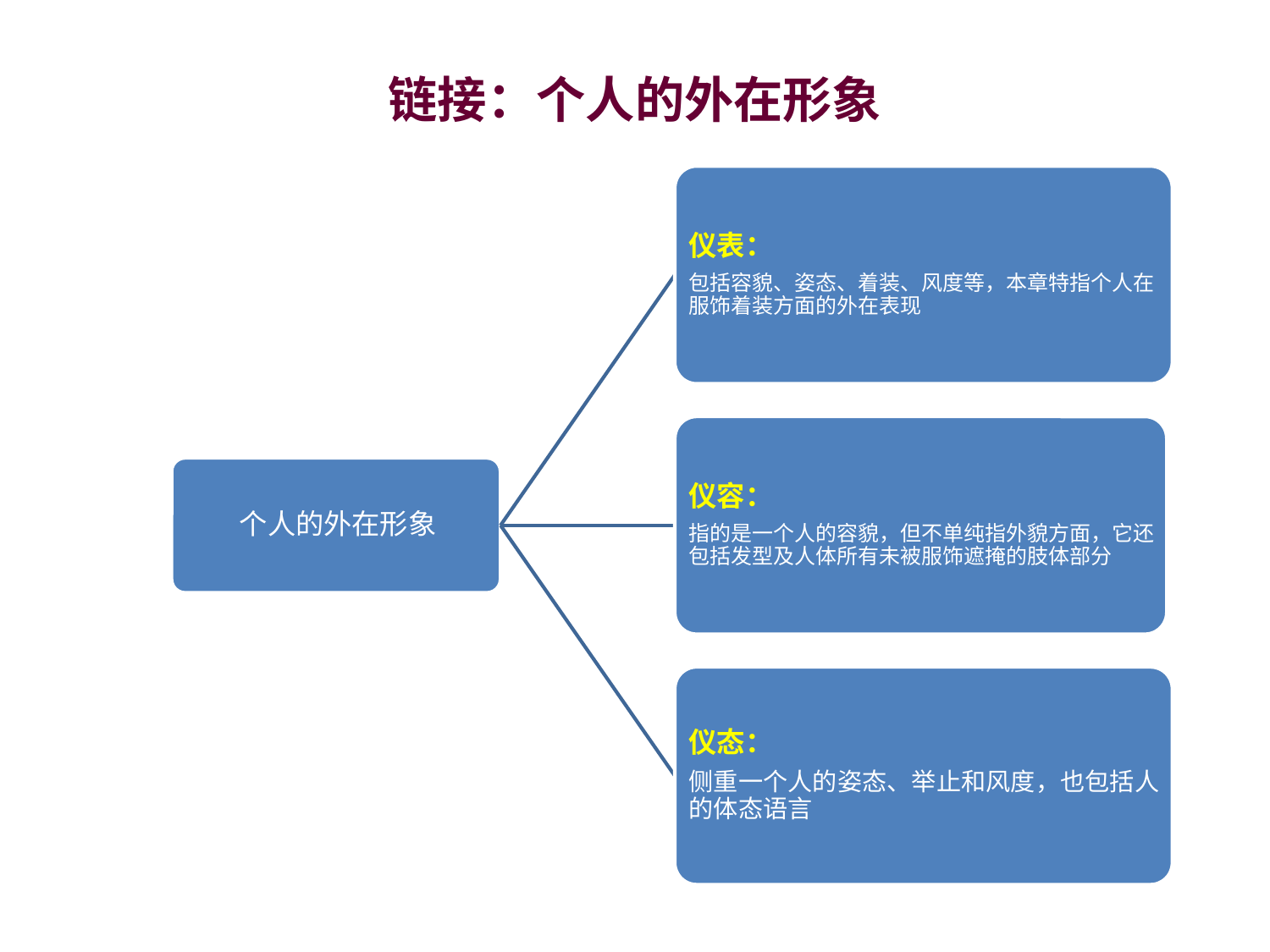

# 链接：个人的外在形象
个人的外在形象

仪表：
包括容貌、姿态、着装、风度等，本章特指个人在服饰着装方面的外在表现

仪容：
指的是一个人的容貌，但不单纯指外貌方面，它还包括发型及人体所有未被服饰遮掩的肢体部分

仪态：
侧重一个人的姿态、举止和风度，也包括人的体态语言